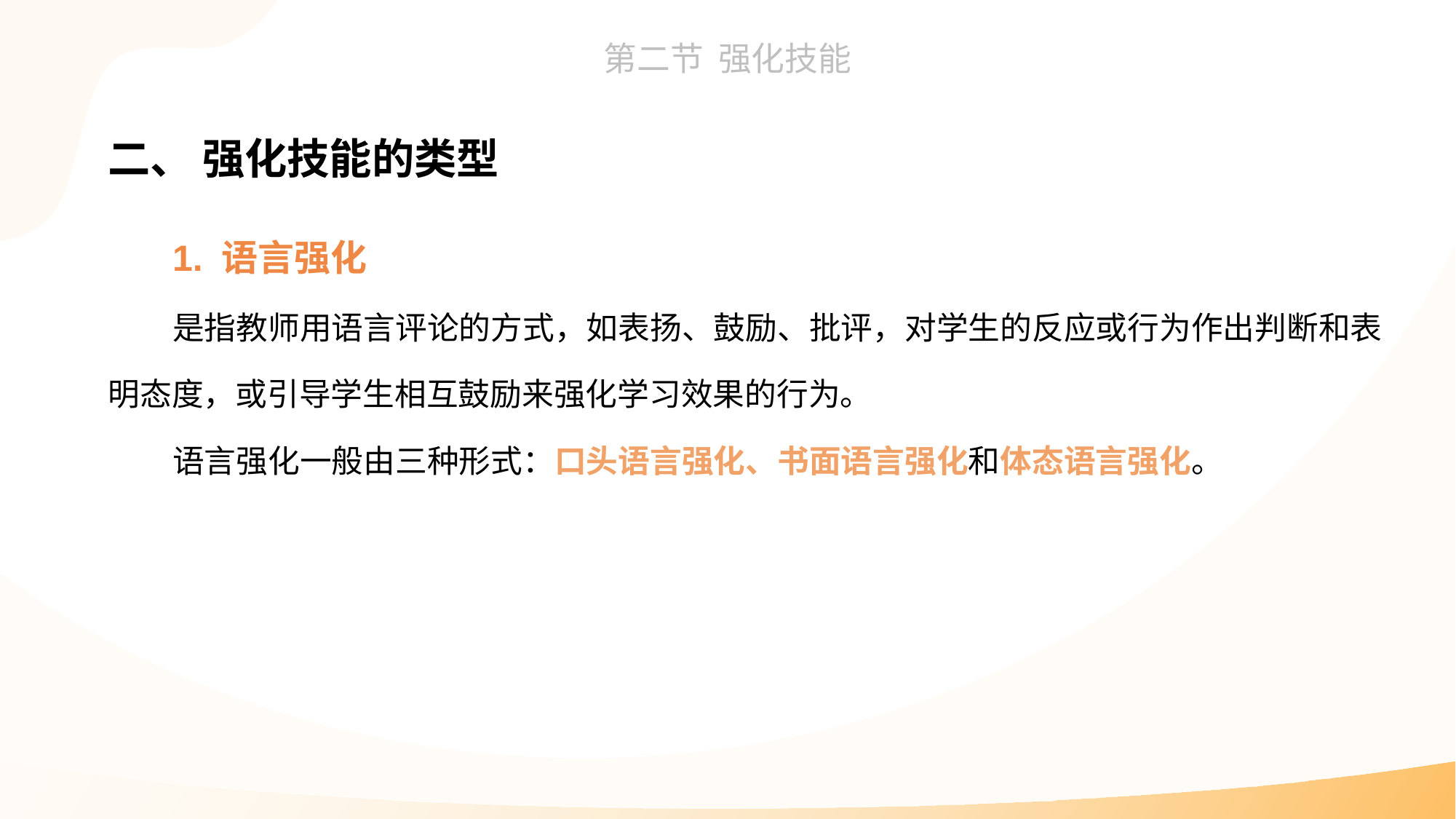

二、 强化技能的类型
1. 语言强化
是指教师用语言评论的方式，如表扬、鼓励、批评，对学生的反应或行为作出判断和表明态度，或引导学生相互鼓励来强化学习效果的行为。
语言强化一般由三种形式：口头语言强化、书面语言强化和体态语言强化。